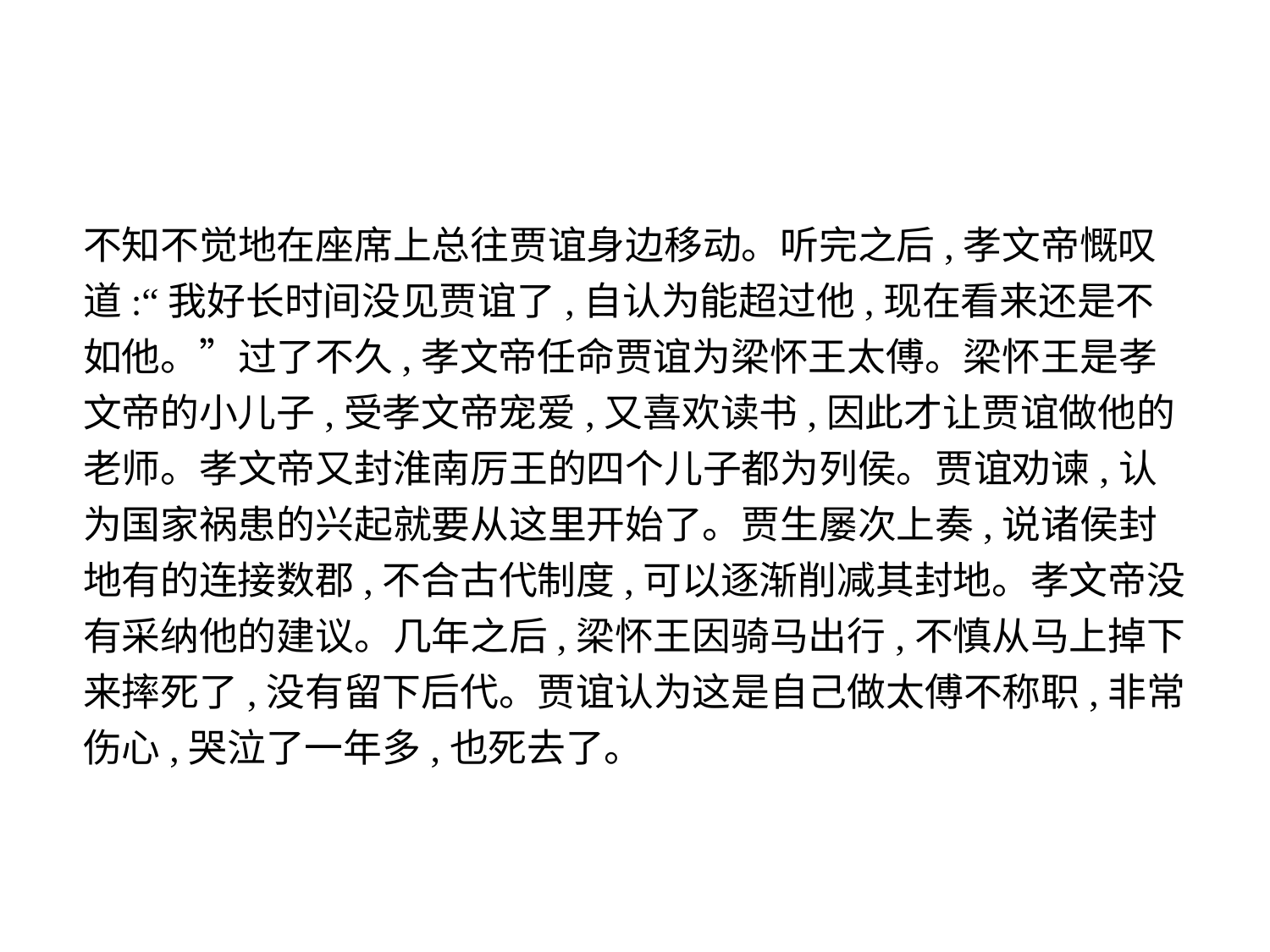

不知不觉地在座席上总往贾谊身边移动。听完之后,孝文帝慨叹道:“我好长时间没见贾谊了,自认为能超过他,现在看来还是不如他。”过了不久,孝文帝任命贾谊为梁怀王太傅。梁怀王是孝文帝的小儿子,受孝文帝宠爱,又喜欢读书,因此才让贾谊做他的老师。孝文帝又封淮南厉王的四个儿子都为列侯。贾谊劝谏,认为国家祸患的兴起就要从这里开始了。贾生屡次上奏,说诸侯封地有的连接数郡,不合古代制度,可以逐渐削减其封地。孝文帝没有采纳他的建议。几年之后,梁怀王因骑马出行,不慎从马上掉下来摔死了,没有留下后代。贾谊认为这是自己做太傅不称职,非常伤心,哭泣了一年多,也死去了。
-24-